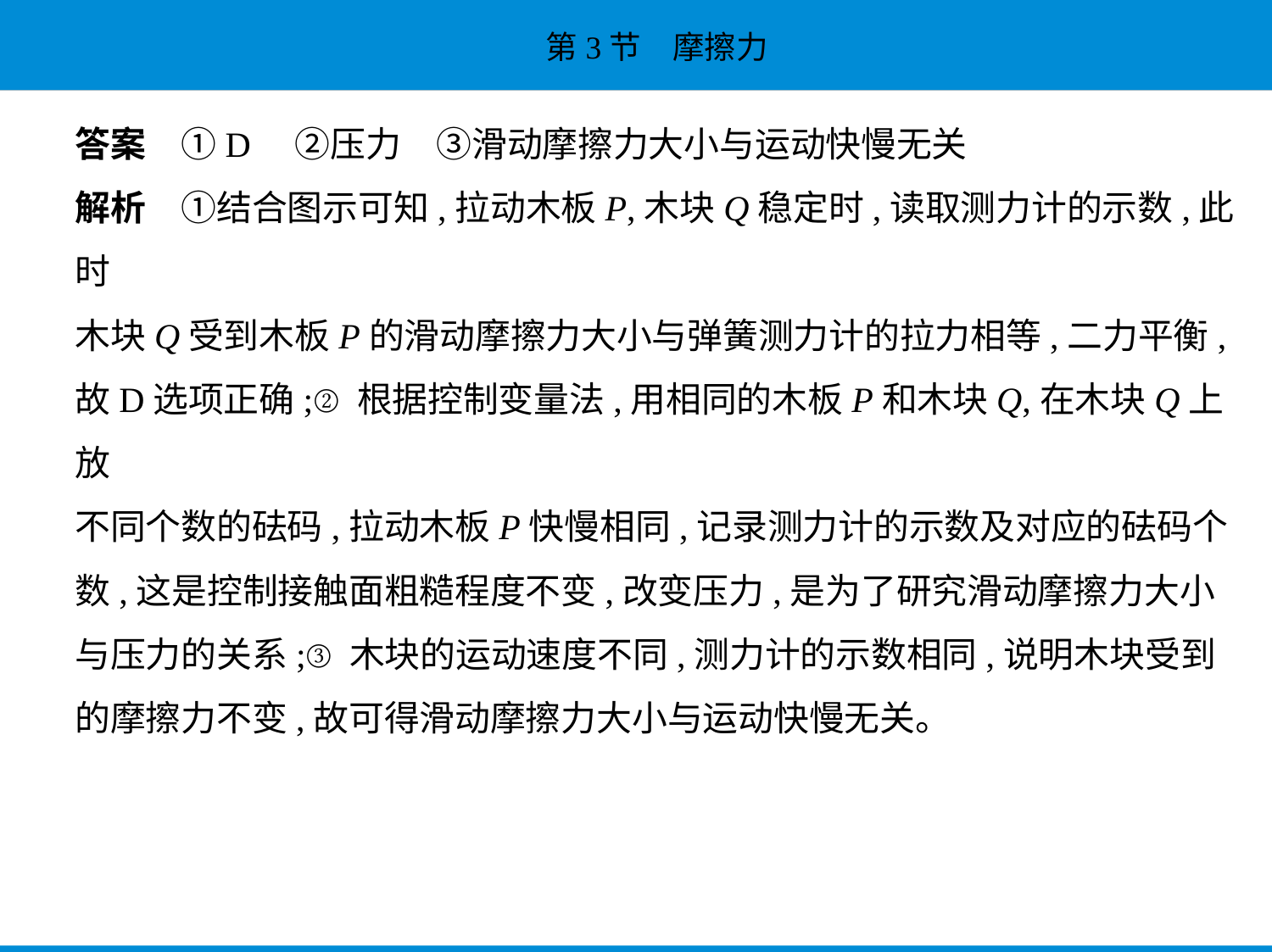

答案　①D　②压力　③滑动摩擦力大小与运动快慢无关
解析　①结合图示可知,拉动木板P,木块Q稳定时,读取测力计的示数,此时
木块Q受到木板P的滑动摩擦力大小与弹簧测力计的拉力相等,二力平衡,
故D选项正确;②根据控制变量法,用相同的木板P和木块Q,在木块Q上放
不同个数的砝码,拉动木板P快慢相同,记录测力计的示数及对应的砝码个
数,这是控制接触面粗糙程度不变,改变压力,是为了研究滑动摩擦力大小
与压力的关系;③木块的运动速度不同,测力计的示数相同,说明木块受到
的摩擦力不变,故可得滑动摩擦力大小与运动快慢无关。